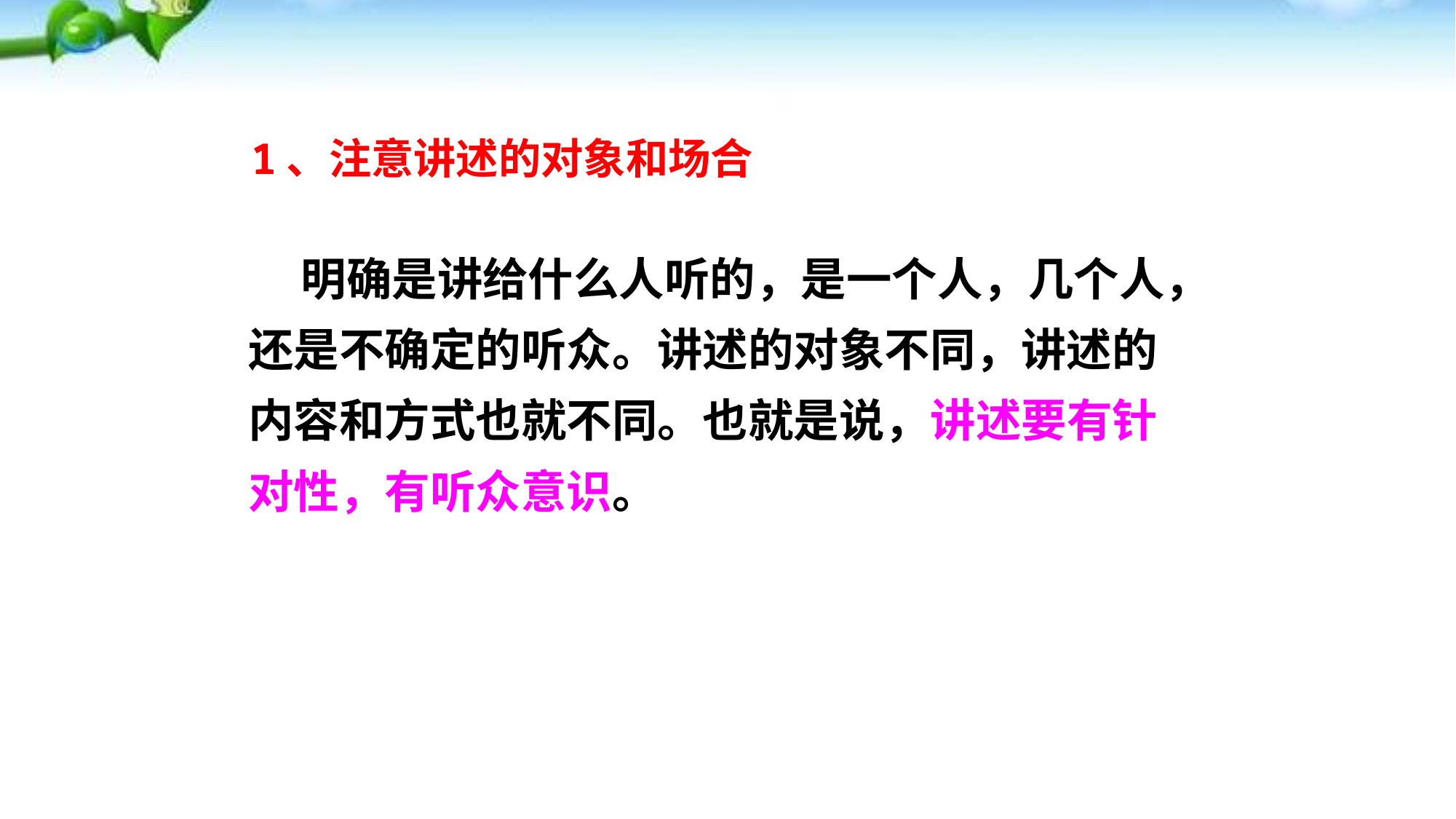

1、注意讲述的对象和场合
    明确是讲给什么人听的，是一个人，几个人，还是不确定的听众。讲述的对象不同，讲述的内容和方式也就不同。也就是说，讲述要有针对性，有听众意识。